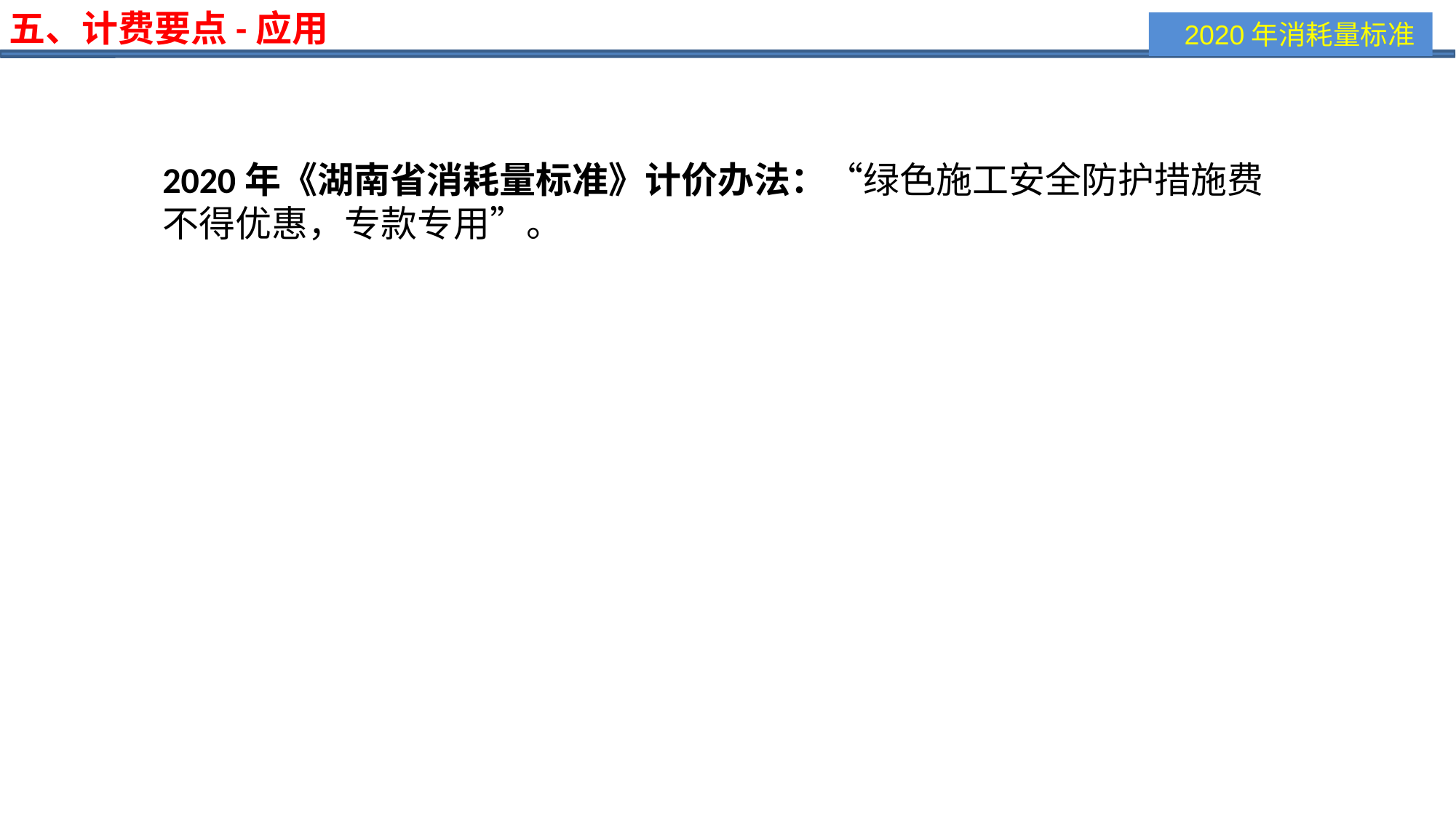

五、计费要点-应用
2020年《湖南省消耗量标准》计价办法：“绿色施工安全防护措施费不得优惠，专款专用”。